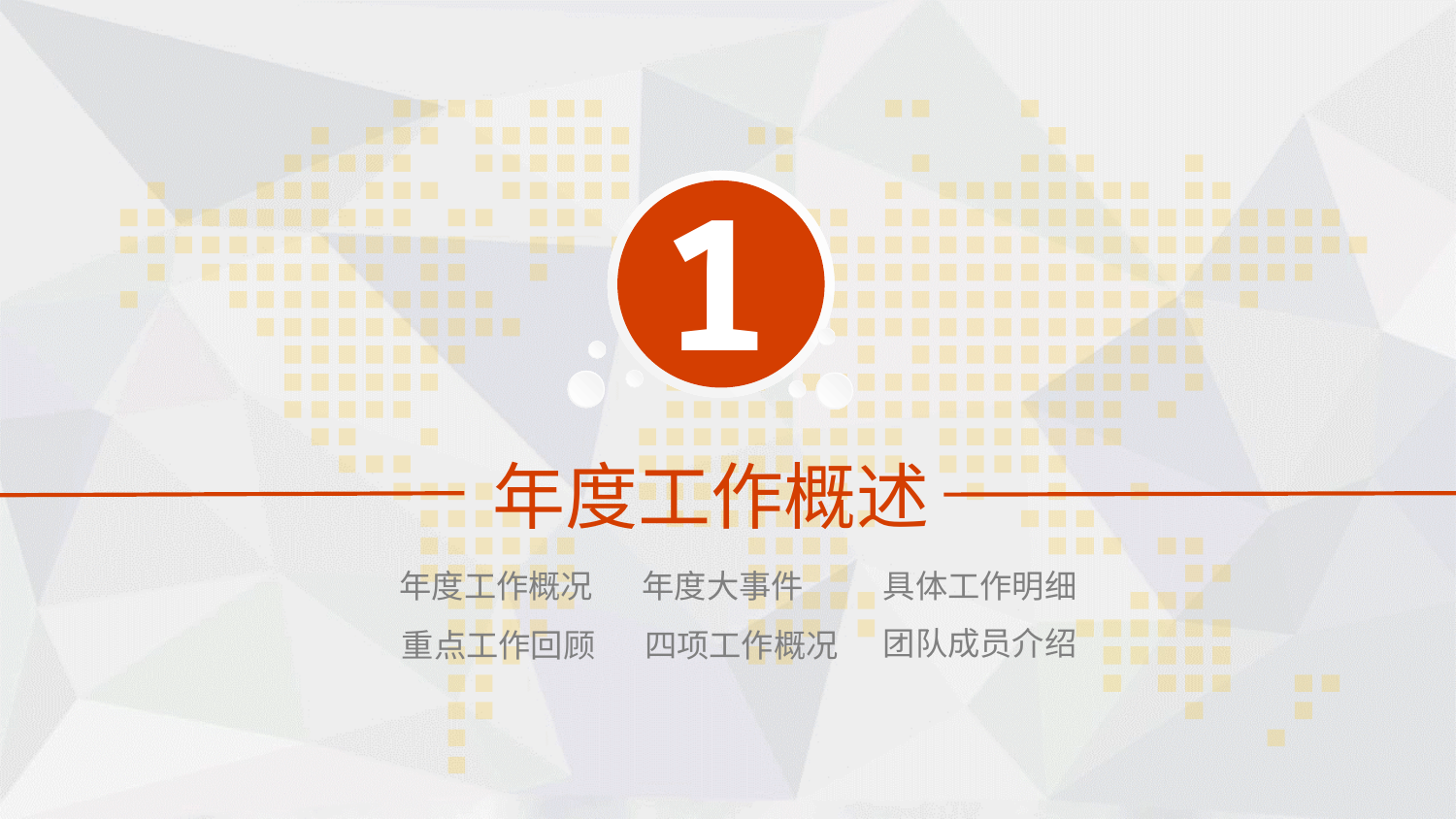

1

年度工作概述
年度工作概况
年度大事件
具体工作明细
团队成员介绍
四项工作概况
重点工作回顾